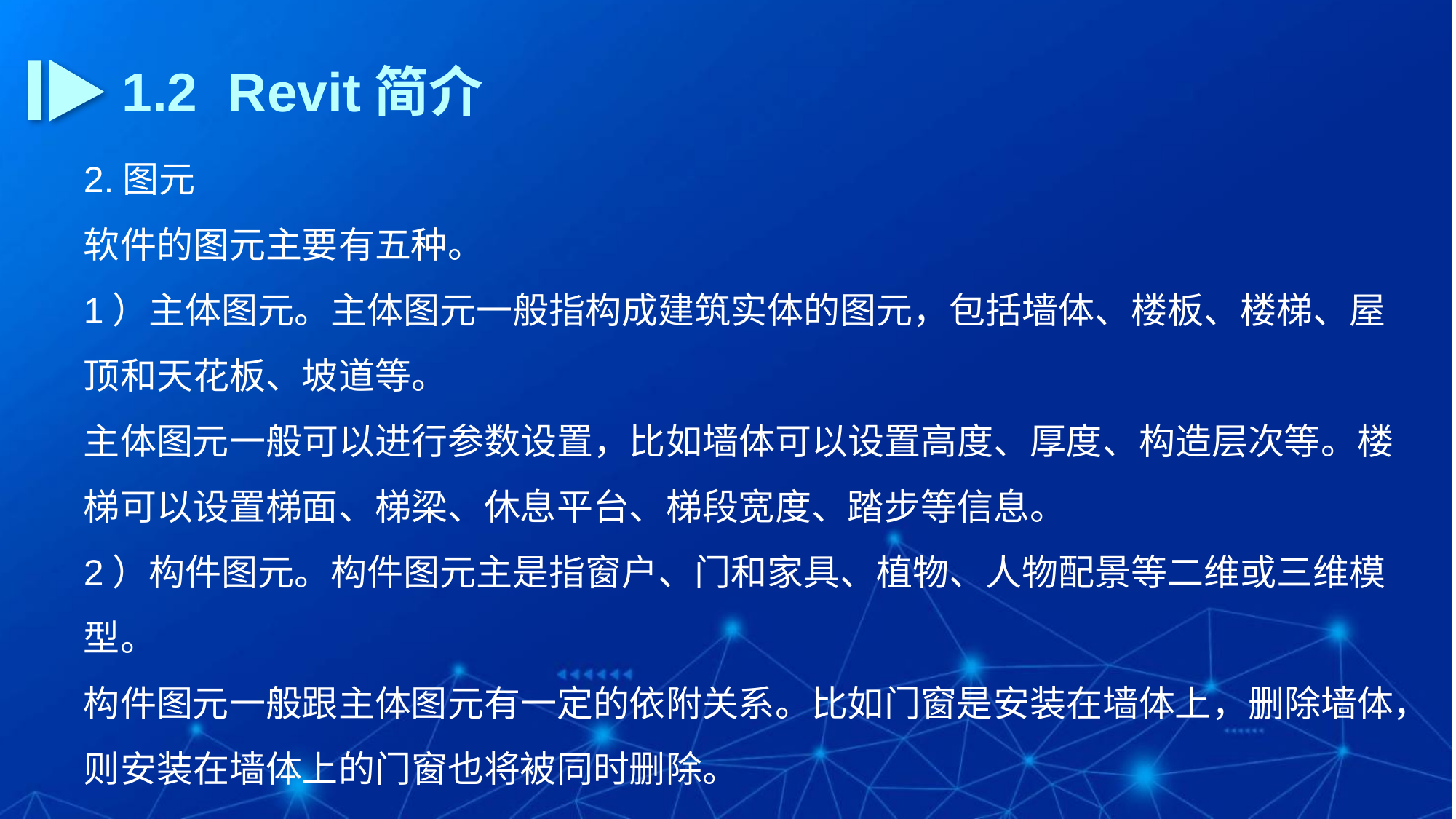

1.2  Revit简介

2.图元
软件的图元主要有五种。
1）主体图元。主体图元一般指构成建筑实体的图元，包括墙体、楼板、楼梯、屋顶和天花板、坡道等。
主体图元一般可以进行参数设置，比如墙体可以设置高度、厚度、构造层次等。楼梯可以设置梯面、梯梁、休息平台、梯段宽度、踏步等信息。
2）构件图元。构件图元主是指窗户、门和家具、植物、人物配景等二维或三维模型。
构件图元一般跟主体图元有一定的依附关系。比如门窗是安装在墙体上，删除墙体，则安装在墙体上的门窗也将被同时删除。